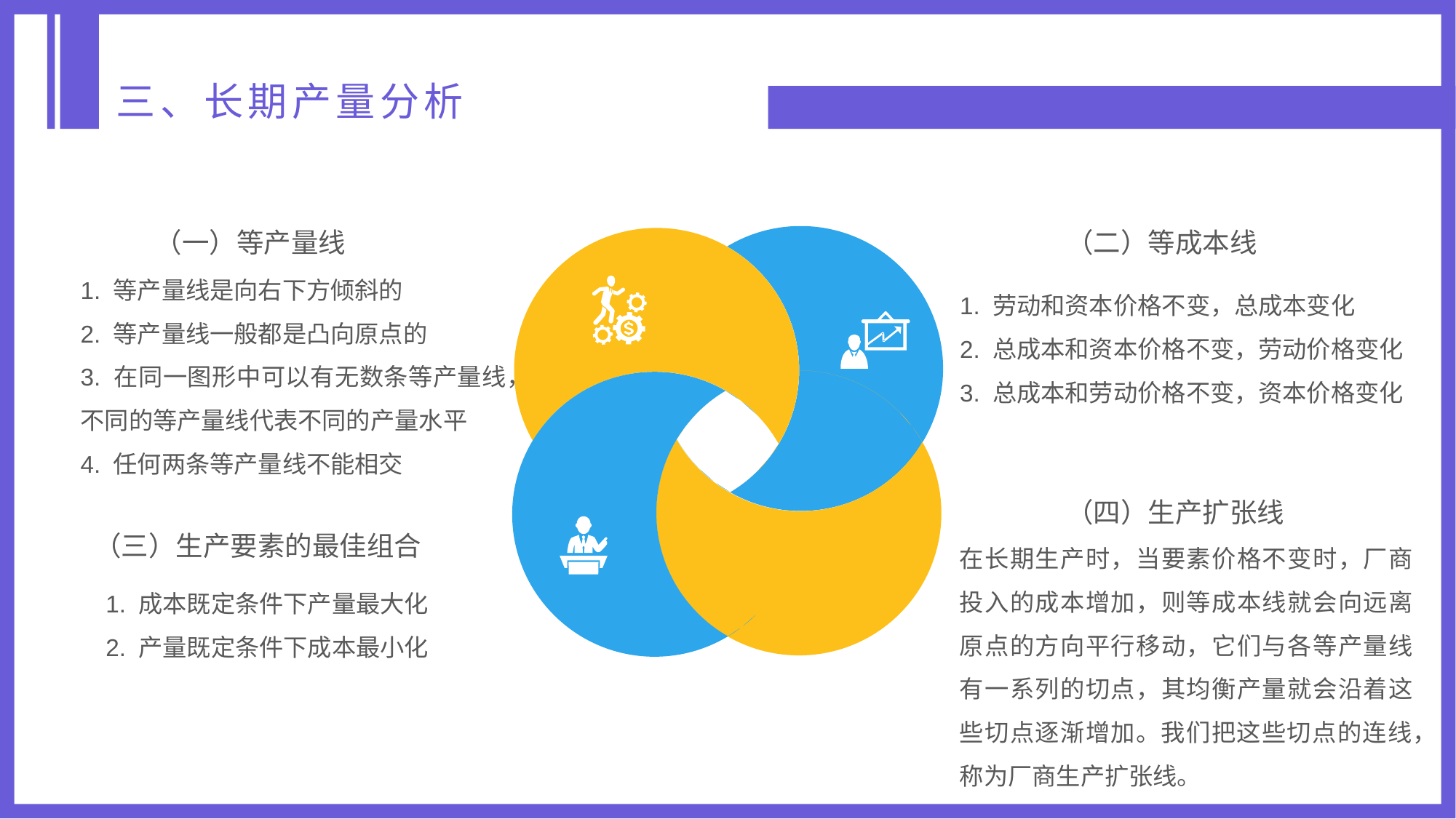

三、长期产量分析
（一）等产量线
（二）等成本线

1. 等产量线是向右下方倾斜的
2. 等产量线一般都是凸向原点的
3. 在同一图形中可以有无数条等产量线，不同的等产量线代表不同的产量水平
4. 任何两条等产量线不能相交

1. 劳动和资本价格不变，总成本变化
2. 总成本和资本价格不变，劳动价格变化
3. 总成本和劳动价格不变，资本价格变化

（四）生产扩张线

（三）生产要素的最佳组合
在长期生产时，当要素价格不变时，厂商投入的成本增加，则等成本线就会向远离原点的方向平行移动，它们与各等产量线有一系列的切点，其均衡产量就会沿着这些切点逐渐增加。我们把这些切点的连线，称为厂商生产扩张线。
1. 成本既定条件下产量最大化
2. 产量既定条件下成本最小化